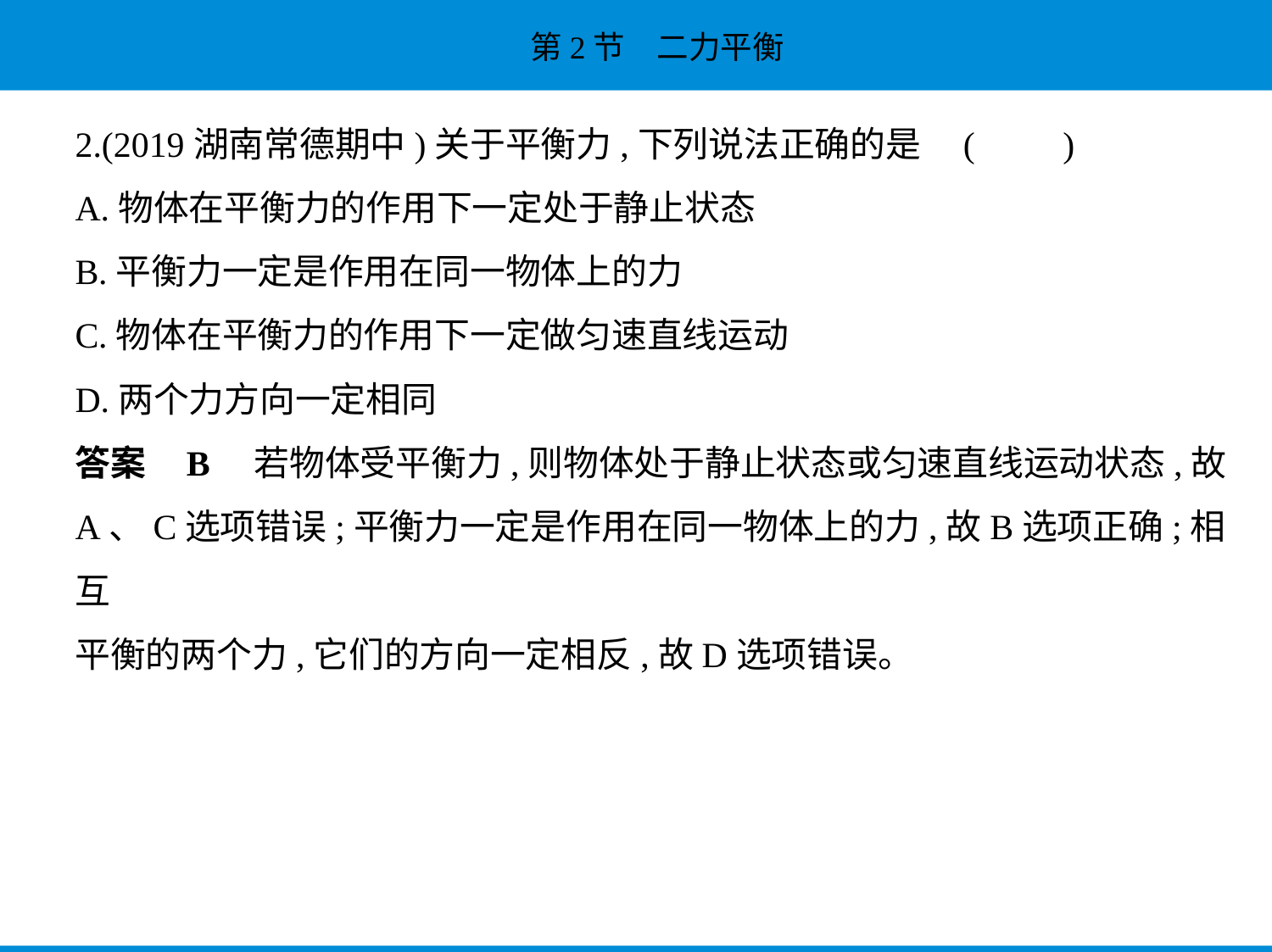

2.(2019湖南常德期中)关于平衡力,下列说法正确的是 (　　)
A.物体在平衡力的作用下一定处于静止状态
B.平衡力一定是作用在同一物体上的力
C.物体在平衡力的作用下一定做匀速直线运动
D.两个力方向一定相同
答案    B    若物体受平衡力,则物体处于静止状态或匀速直线运动状态,故
A、C选项错误;平衡力一定是作用在同一物体上的力,故B选项正确;相互
平衡的两个力,它们的方向一定相反,故D选项错误。